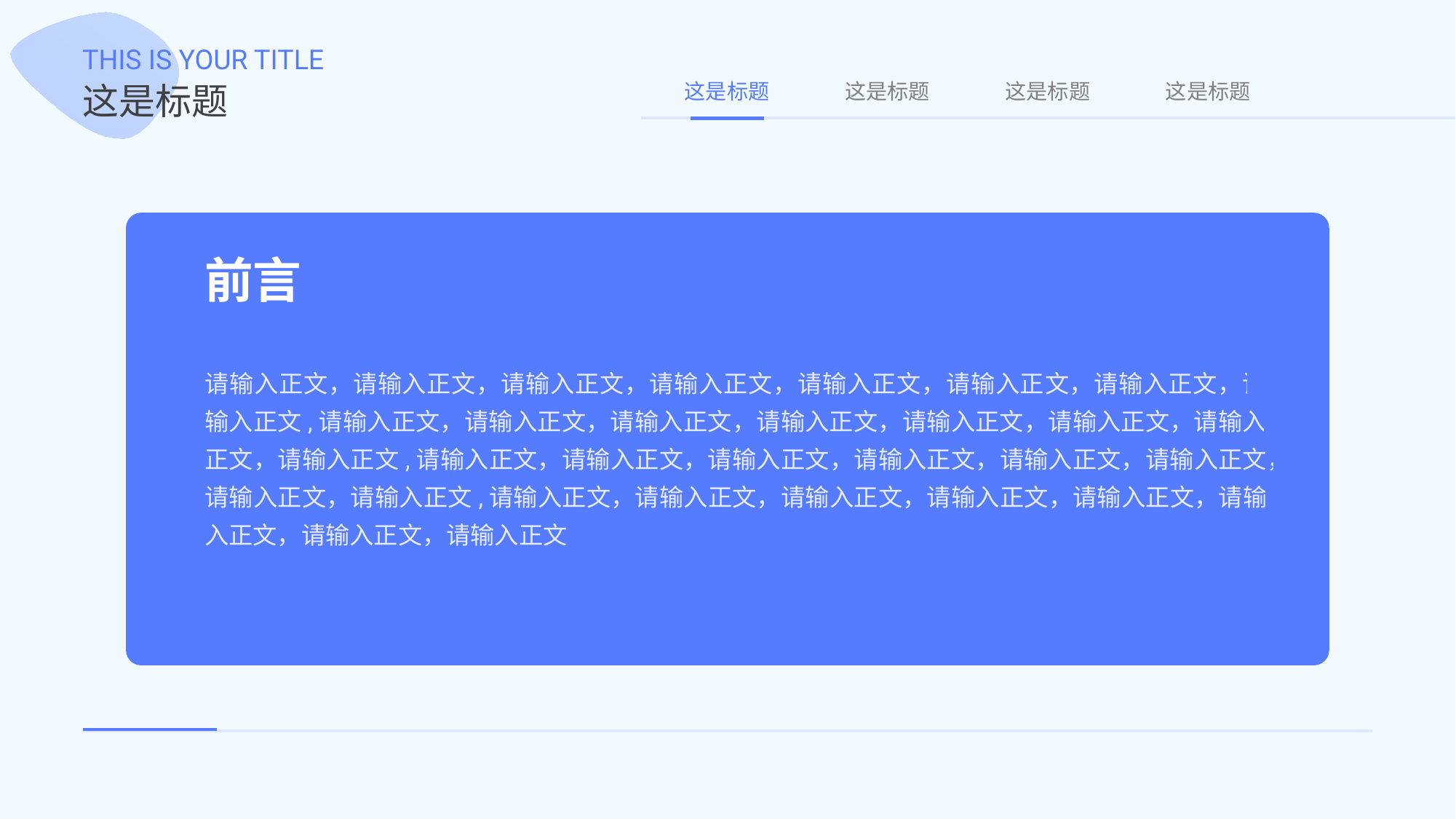

THIS IS YOUR TITLE
这是标题
这是标题
这是标题
这是标题
这是标题

前言
请输入正文，请输入正文，请输入正文，请输入正文，请输入正文，请输入正文，请输入正文，请输入正文,请输入正文，请输入正文，请输入正文，请输入正文，请输入正文，请输入正文，请输入正文，请输入正文,请输入正文，请输入正文，请输入正文，请输入正文，请输入正文，请输入正文，请输入正文，请输入正文,请输入正文，请输入正文，请输入正文，请输入正文，请输入正文，请输入正文，请输入正文，请输入正文